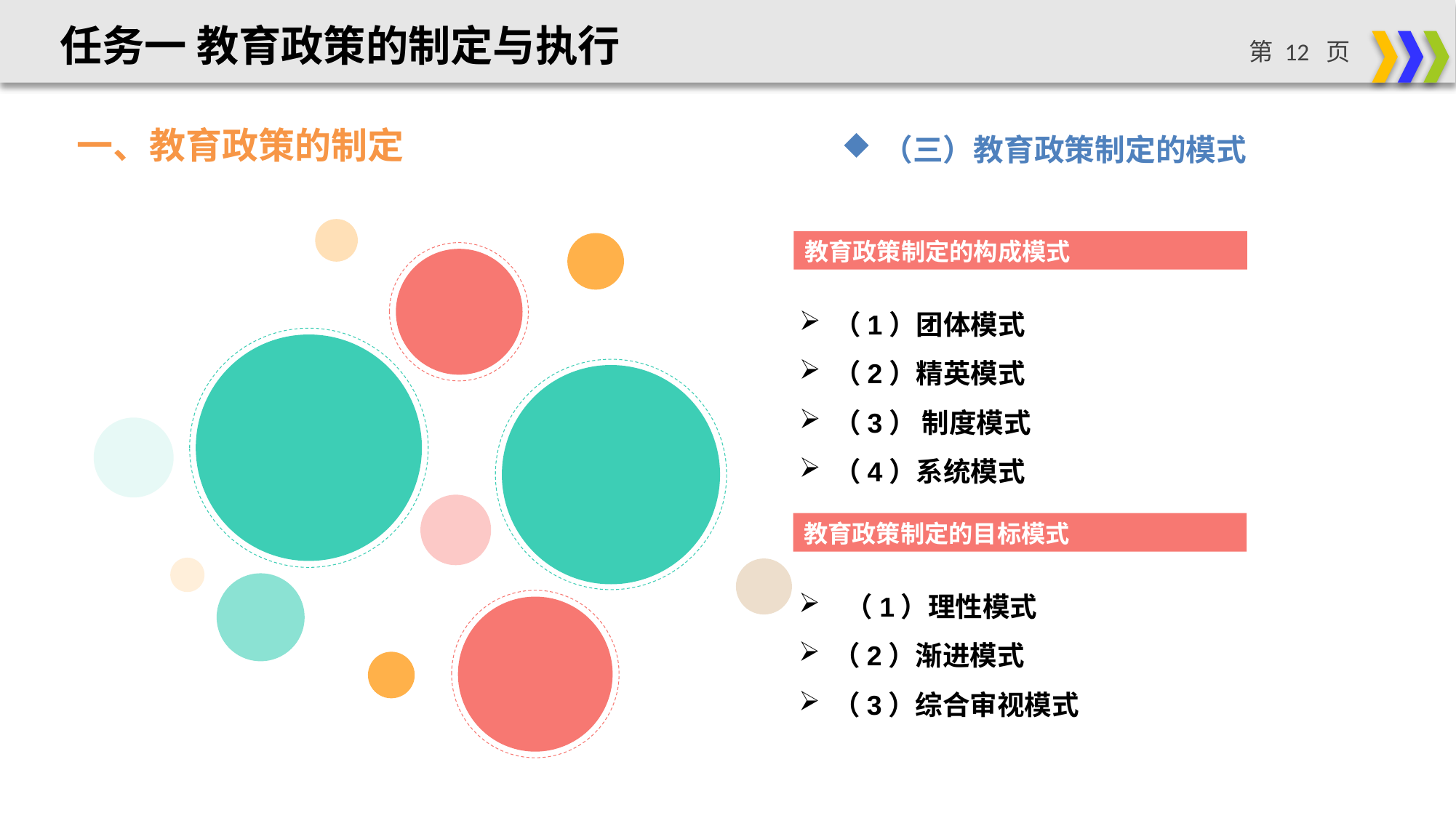

任务一 教育政策的制定与执行
一、教育政策的制定
（三）教育政策制定的模式

教育政策制定的构成模式

（1）团体模式
（2）精英模式
（3） 制度模式
（4）系统模式

教育政策制定的目标模式

 （1）理性模式
（2）渐进模式
（3）综合审视模式